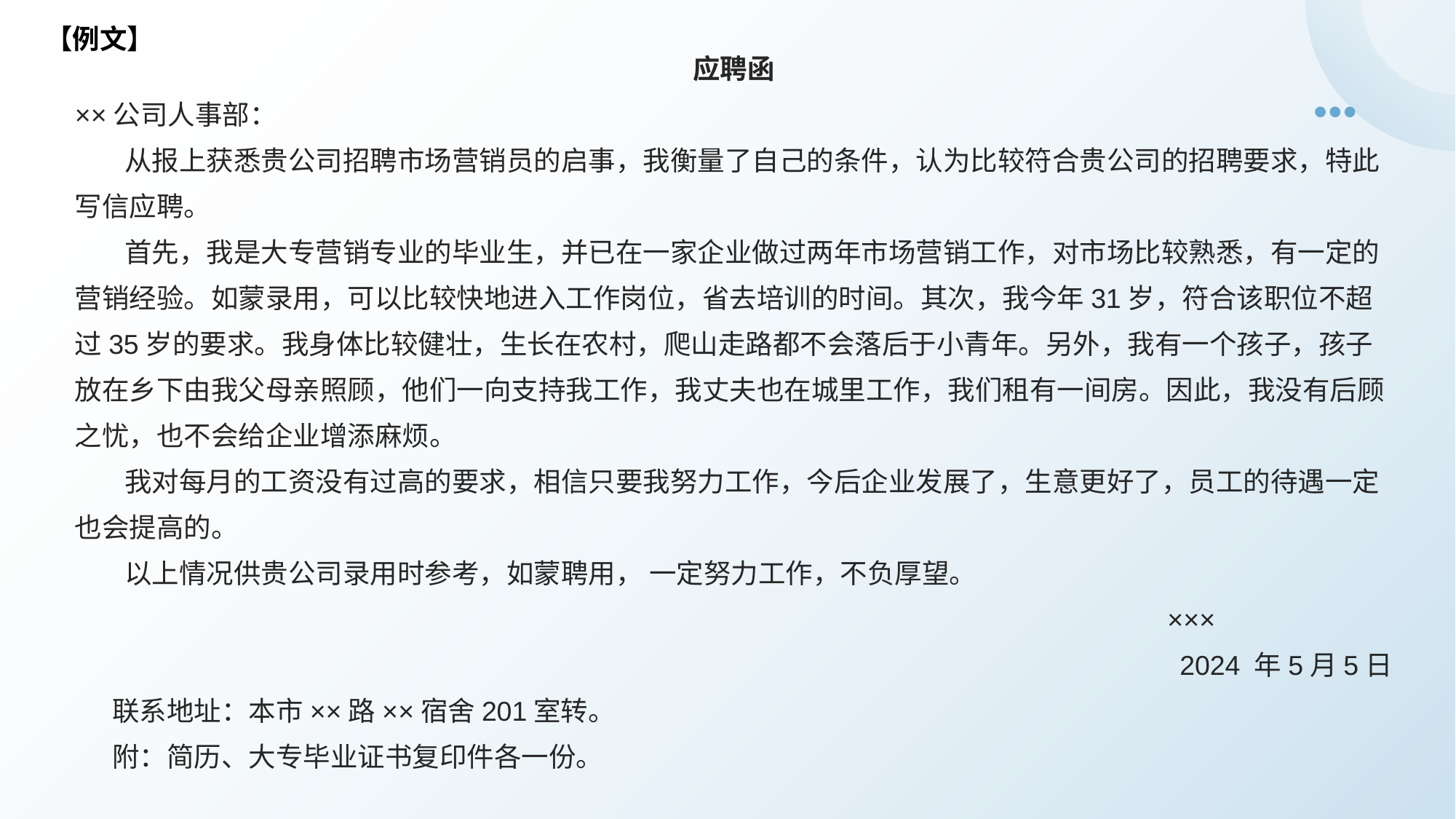

【例文】
应聘函
××公司人事部：
       从报上获悉贵公司招聘市场营销员的启事，我衡量了自己的条件，认为比较符合贵公司的招聘要求，特此写信应聘。
       首先，我是大专营销专业的毕业生，并已在一家企业做过两年市场营销工作，对市场比较熟悉，有一定的营销经验。如蒙录用，可以比较快地进入工作岗位，省去培训的时间。其次，我今年31岁，符合该职位不超过35岁的要求。我身体比较健壮，生长在农村，爬山走路都不会落后于小青年。另外，我有一个孩子，孩子放在乡下由我父母亲照顾，他们一向支持我工作，我丈夫也在城里工作，我们租有一间房。因此，我没有后顾之忧，也不会给企业增添麻烦。
       我对每月的工资没有过高的要求，相信只要我努力工作，今后企业发展了，生意更好了，员工的待遇一定也会提高的。
       以上情况供贵公司录用时参考，如蒙聘用， 一定努力工作，不负厚望。
                                                                                                                                               ×××
2024 年5月5日
     联系地址：本市××路××宿舍201室转。
     附：简历、大专毕业证书复印件各一份。